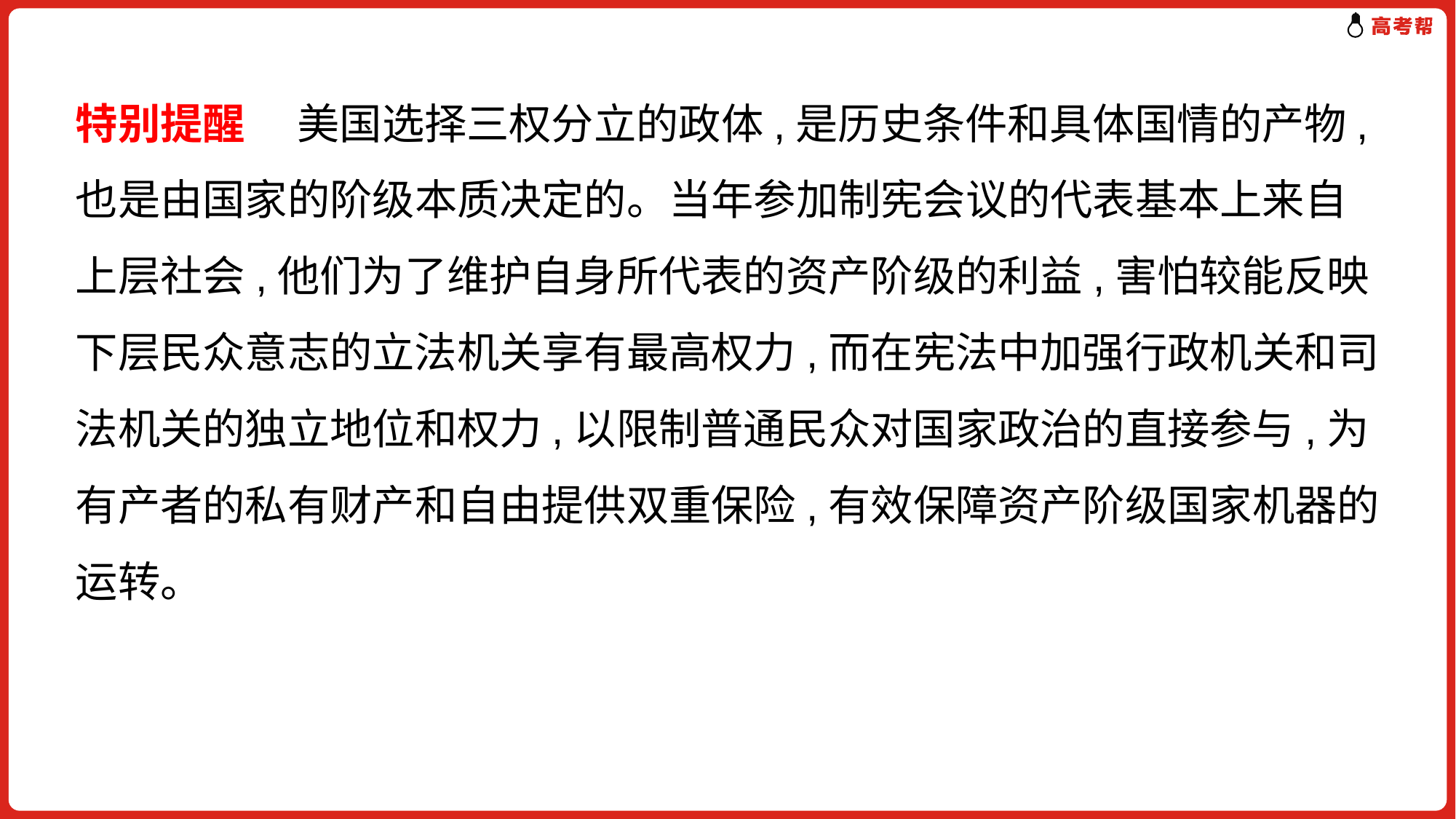

特别提醒 　美国选择三权分立的政体,是历史条件和具体国情的产物,也是由国家的阶级本质决定的。当年参加制宪会议的代表基本上来自上层社会,他们为了维护自身所代表的资产阶级的利益,害怕较能反映下层民众意志的立法机关享有最高权力,而在宪法中加强行政机关和司法机关的独立地位和权力,以限制普通民众对国家政治的直接参与,为有产者的私有财产和自由提供双重保险,有效保障资产阶级国家机器的运转。